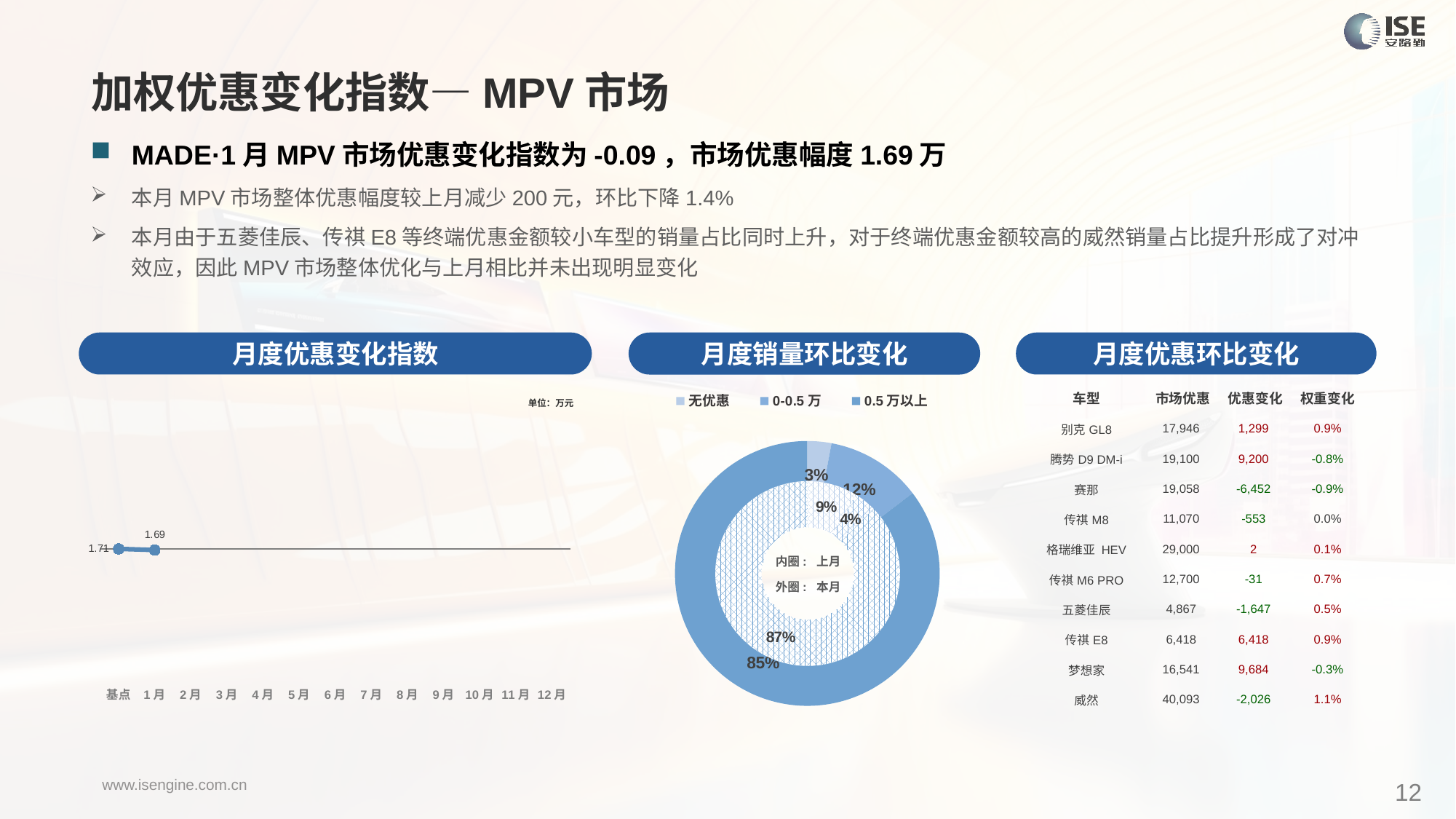

加权优惠变化指数—MPV市场
MADE·1月MPV市场优惠变化指数为-0.09，市场优惠幅度1.69万
本月MPV市场整体优惠幅度较上月减少200元，环比下降1.4%
本月由于五菱佳辰、传祺E8等终端优惠金额较小车型的销量占比同时上升，对于终端优惠金额较高的威然销量占比提升形成了对冲效应，因此MPV市场整体优化与上月相比并未出现明显变化
月度优惠变化指数

月度优惠环比变化

月度销量环比变化

| 车型 | 市场优惠 | 优惠变化 | 权重变化 |
| --- | --- | --- | --- |
| 别克GL8 | 17,946 | 1,299 | 0.9% |
| 腾势D9 DM-i | 19,100 | 9,200 | -0.8% |
| 赛那 | 19,058 | -6,452 | -0.9% |
| 传祺M8 | 11,070 | -553 | 0.0% |
| 格瑞维亚 HEV | 29,000 | 2 | 0.1% |
| 传祺M6 PRO | 12,700 | -31 | 0.7% |
| 五菱佳辰 | 4,867 | -1,647 | 0.5% |
| 传祺E8 | 6,418 | 6,418 | 0.9% |
| 梦想家 | 16,541 | 9,684 | -0.3% |
| 威然 | 40,093 | -2,026 | 1.1% |

### Chart

| Category | Y2022 |
|---|---|
| 基点 | 0.0 |
| 1月 | -0.08762668422021373 |
| 2月 | None |
| 3月 | None |
| 4月 | None |
| 5月 | None |
| 6月 | None |
| 7月 | None |
| 8月 | None |
| 9月 | None |
| 10月 | None |
| 11月 | None |
| 12月 | None |

### Chart

| Category | 销量 |
|---|---|
| 无优惠 | 2430.0 |
| 0-0.5万 | 9675.0 |
| 0.5万以上 | 70610.0 |
单位：万元

### Chart

| Category | 销量 |
|---|---|
| 无优惠 | 8094.0 |
| 0-0.5万 | 3543.0 |
| 0.5万以上 | 80563.0 |
内圈:  上月
外圈:  本月
12